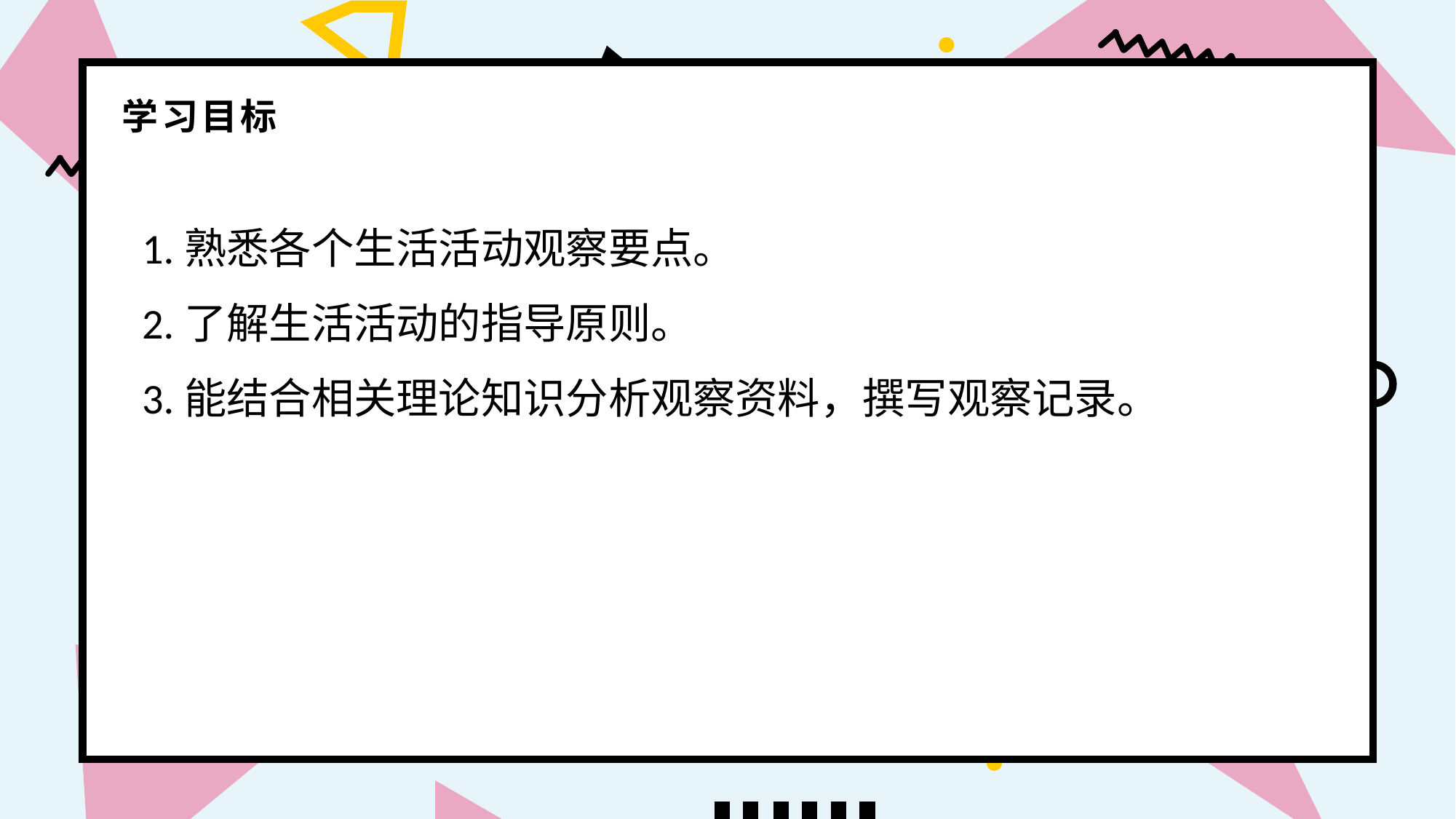

# 学习目标
1.熟悉各个生活活动观察要点。
2.了解生活活动的指导原则。
3.能结合相关理论知识分析观察资料，撰写观察记录。